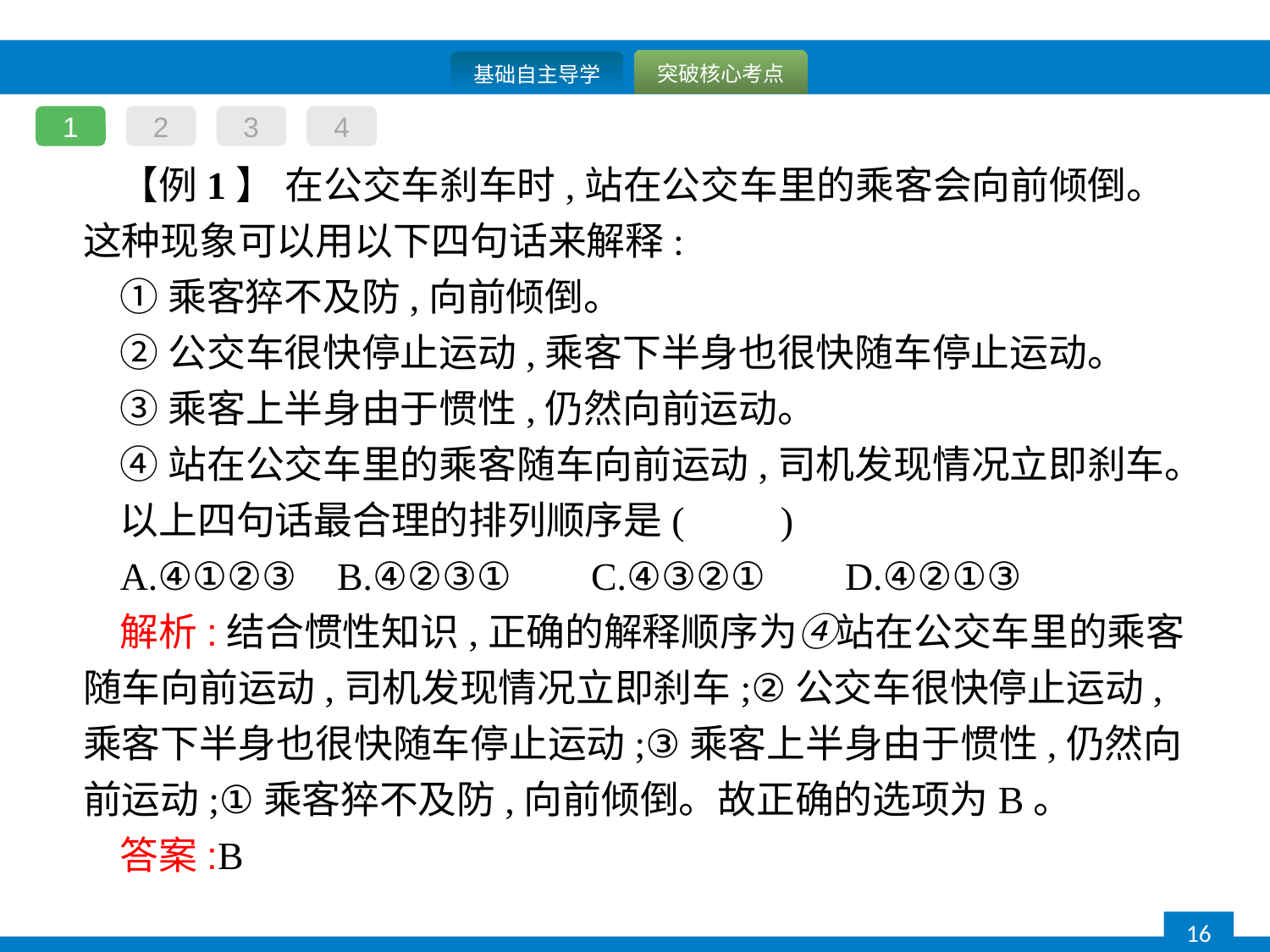

1
2
3
4
【例1】 在公交车刹车时,站在公交车里的乘客会向前倾倒。这种现象可以用以下四句话来解释:
①乘客猝不及防,向前倾倒。
②公交车很快停止运动,乘客下半身也很快随车停止运动。
③乘客上半身由于惯性,仍然向前运动。
④站在公交车里的乘客随车向前运动,司机发现情况立即刹车。
以上四句话最合理的排列顺序是(　　)
A.④①②③	B.④②③①	C.④③②①	D.④②①③
解析:结合惯性知识,正确的解释顺序为④站在公交车里的乘客随车向前运动,司机发现情况立即刹车;②公交车很快停止运动,乘客下半身也很快随车停止运动;③乘客上半身由于惯性,仍然向前运动;①乘客猝不及防,向前倾倒。故正确的选项为B。
答案:B